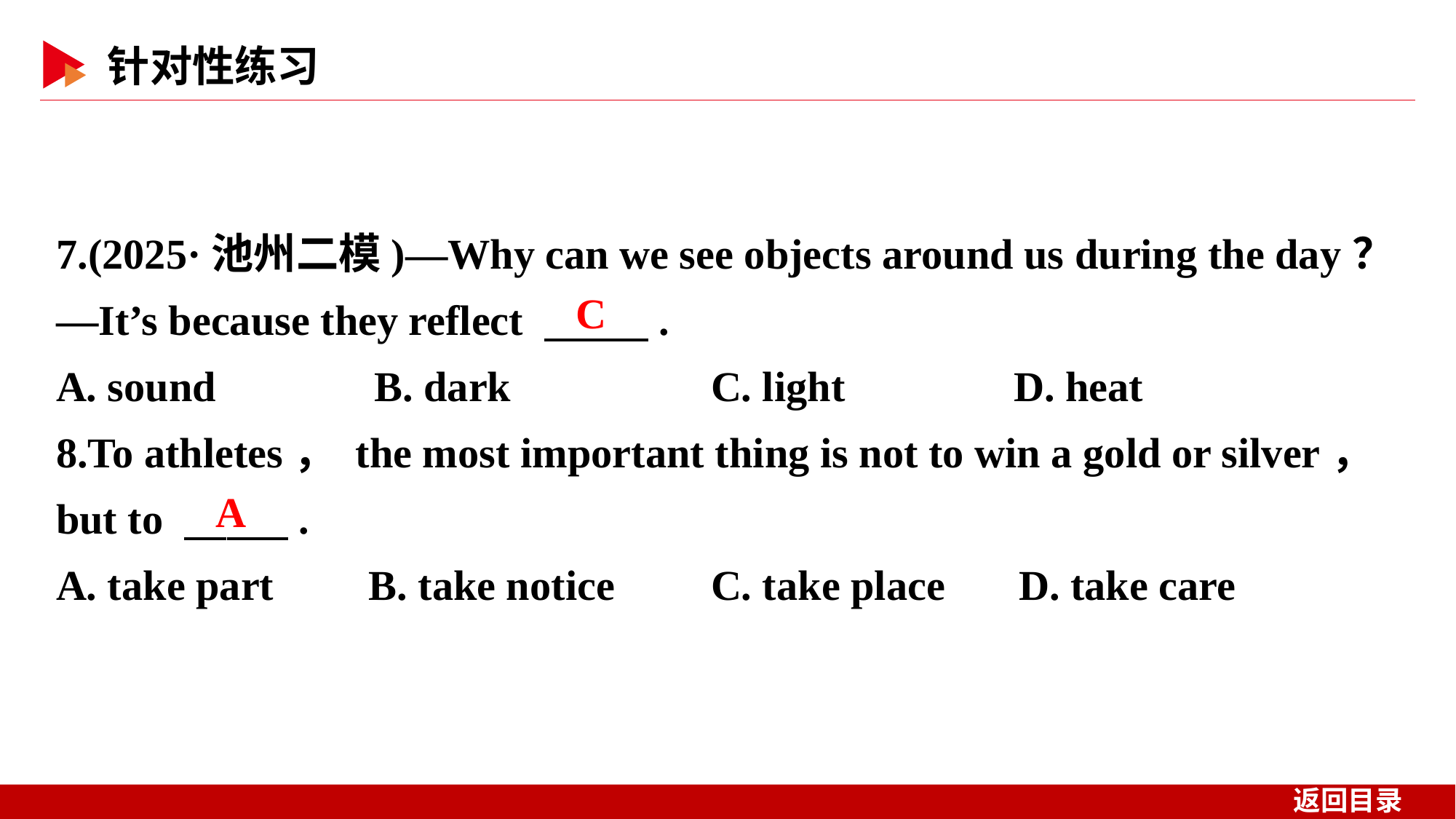

7.(2025·池州二模)—Why can we see objects around us during the day？
—It’s because they reflect 　  　.
A. sound               B. dark		C. light                D. heat
8.To athletes， the most important thing is not to win a gold or silver， but to 　  　.
A. take part         B. take notice	C. take place       D. take care
C
A